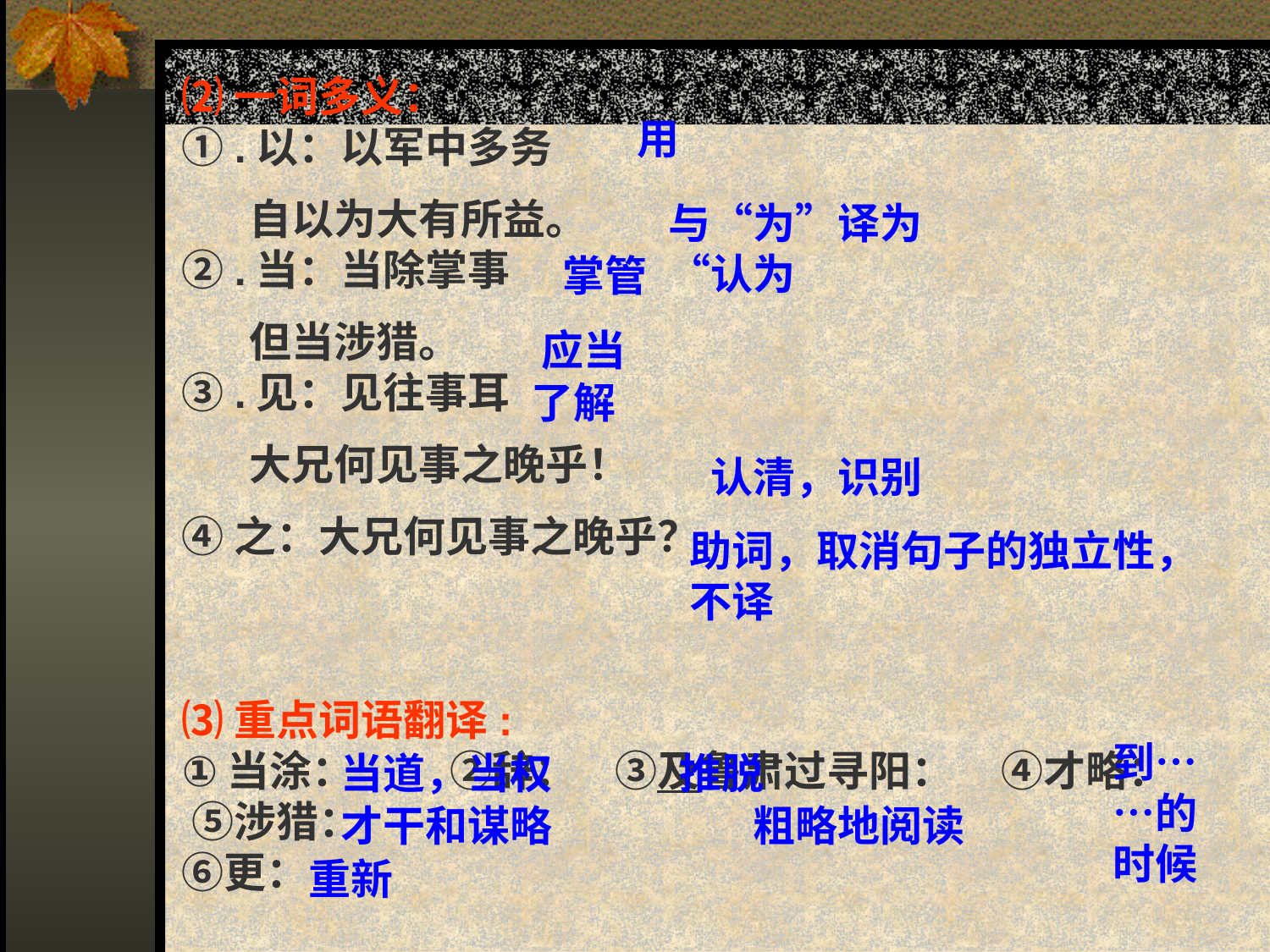

⑵一词多义：
①.以：以军中多务
      自以为大有所益。
②.当：当除掌事
      但当涉猎。
③.见：见往事耳
      大兄何见事之晚乎！
④之：大兄何见事之晚乎？

用
与“为”译为“认为
掌管
应当
了解
认清，识别
助词，取消句子的独立性，不译
⑶重点词语翻译:
①当涂：          ②辞：    ③及鲁肃过寻阳：     ④才略：           ⑤涉猎：
⑥更：
到……的时候
当道，当权
推脱
才干和谋略
粗略地阅读
重新